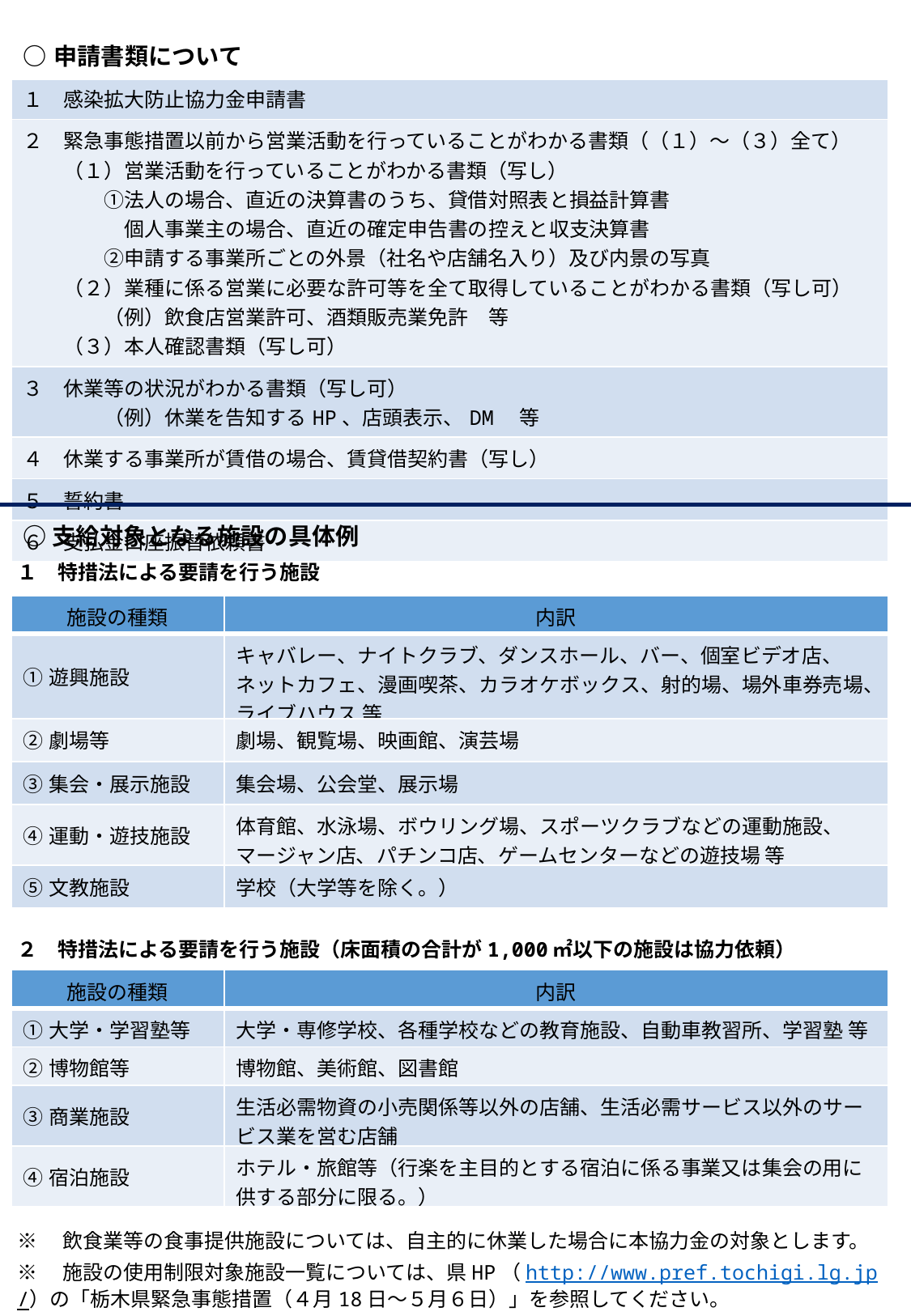

| ○申請書類について |
| --- |
| １　感染拡大防止協力金申請書 |
| ２　緊急事態措置以前から営業活動を行っていることがわかる書類（（１）～（３）全て） 　　（１）営業活動を行っていることがわかる書類（写し） 　　　　①法人の場合、直近の決算書のうち、貸借対照表と損益計算書 　　　　　個人事業主の場合、直近の確定申告書の控えと収支決算書 　　　　②申請する事業所ごとの外景（社名や店舗名入り）及び内景の写真 　　（２）業種に係る営業に必要な許可等を全て取得していることがわかる書類（写し可） 　　　　（例）飲食店営業許可、酒類販売業免許　等 　　（３）本人確認書類（写し可） |
| ３　休業等の状況がわかる書類（写し可） 　　　　（例）休業を告知するHP、店頭表示、DM　等 |
| ４　休業する事業所が賃借の場合、賃貸借契約書（写し） |
| ５　誓約書 |
| ６　支払金口座振替依頼書 |
○支給対象となる施設の具体例
１　特措法による要請を行う施設
| 施設の種類 | 内訳 |
| --- | --- |
| ①遊興施設 | キャバレー、ナイトクラブ、ダンスホール、バー、個室ビデオ店、ネットカフェ、漫画喫茶、カラオケボックス、射的場、場外車券売場、ライブハウス 等 |
| ②劇場等 | 劇場、観覧場、映画館、演芸場 |
| ③集会・展示施設 | 集会場、公会堂、展示場 |
| ④運動・遊技施設 | 体育館、水泳場、ボウリング場、スポーツクラブなどの運動施設、マージャン店、パチンコ店、ゲームセンターなどの遊技場 等 |
| ⑤文教施設 | 学校（大学等を除く。） |
２　特措法による要請を行う施設（床面積の合計が1,000㎡以下の施設は協力依頼）
| 施設の種類 | 内訳 |
| --- | --- |
| ①大学・学習塾等 | 大学・専修学校、各種学校などの教育施設、自動車教習所、学習塾 等 |
| ②博物館等 | 博物館、美術館、図書館 |
| ③商業施設 | 生活必需物資の小売関係等以外の店舗、生活必需サービス以外のサービス業を営む店舗 |
| ④宿泊施設 | ホテル・旅館等（行楽を主目的とする宿泊に係る事業又は集会の用に供する部分に限る。） |
※　飲食業等の食事提供施設については、自主的に休業した場合に本協力金の対象とします。
※　施設の使用制限対象施設一覧については、県HP（http://www.pref.tochigi.lg.jp/）の「栃木県緊急事態措置（４月18日～５月６日）」を参照してください。